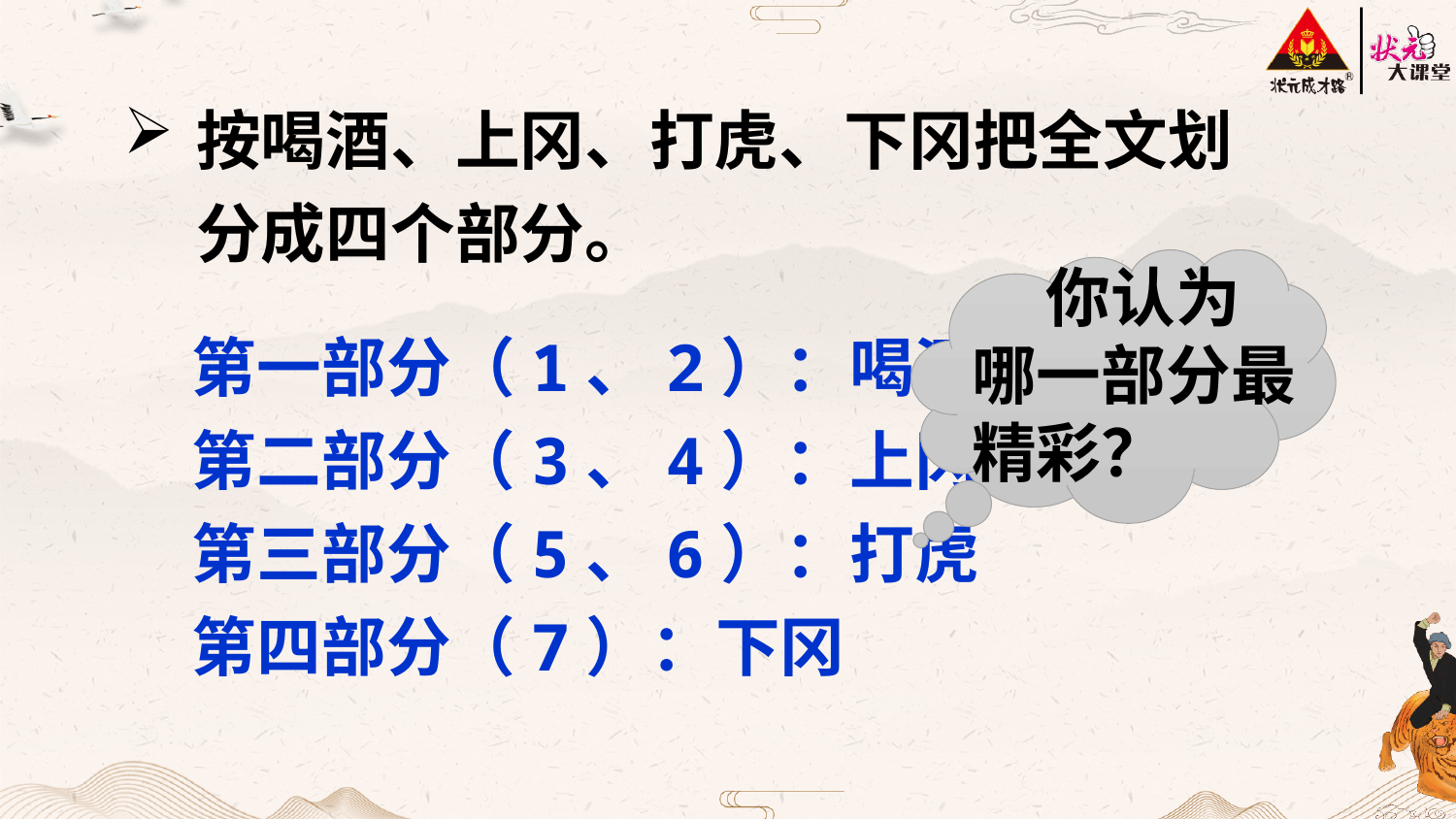

按喝酒、上冈、打虎、下冈把全文划分成四个部分。

    你认为哪一部分最精彩？
第一部分（1、2）：喝酒
第二部分（3、4）：上冈
第三部分（5、6）：打虎
第四部分（7）：下冈